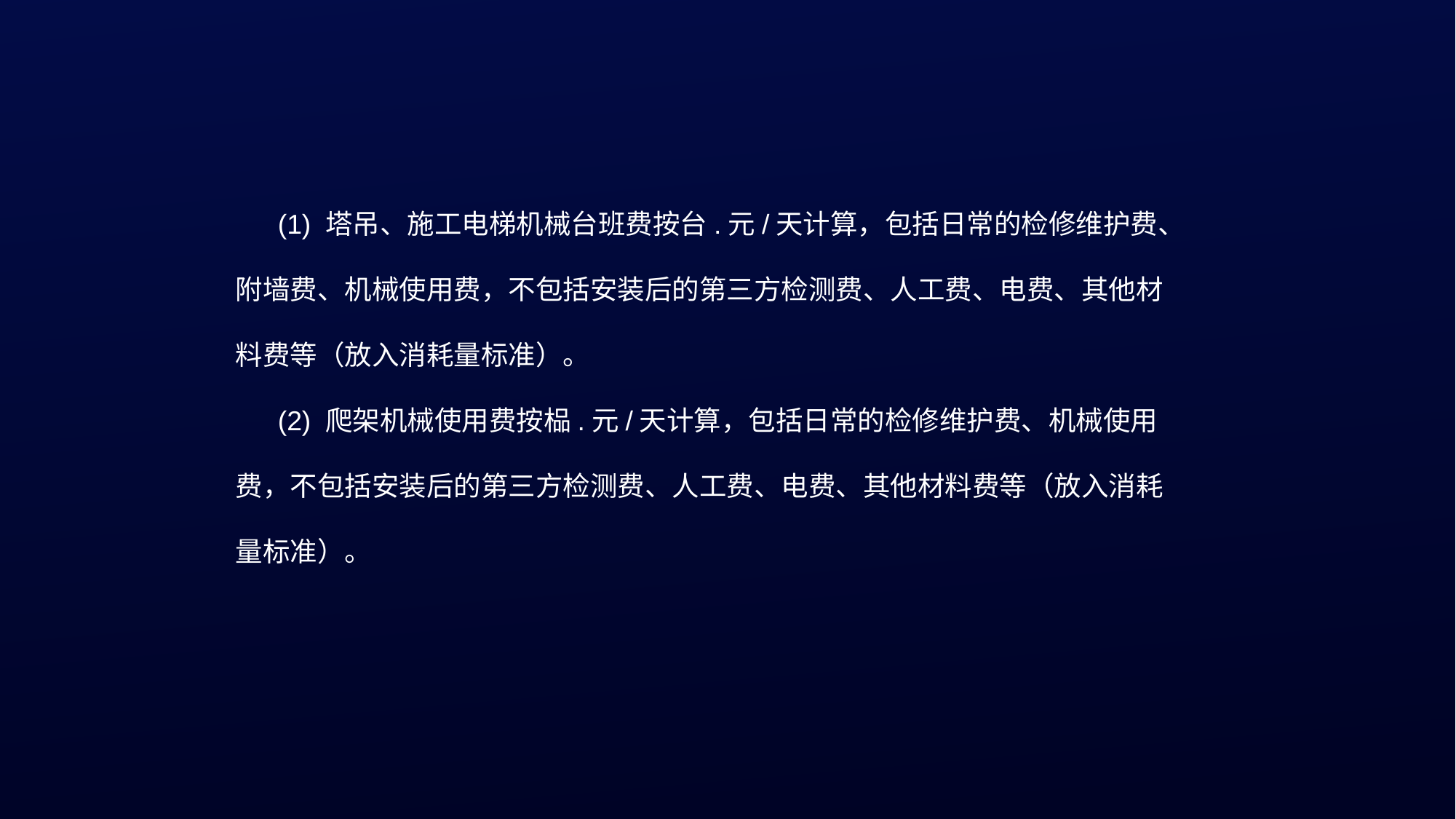

(1) 塔吊、施工电梯机械台班费按台.元/天计算，包括日常的检修维护费、附墙费、机械使用费，不包括安装后的第三方检测费、人工费、电费、其他材料费等（放入消耗量标准）。
(2) 爬架机械使用费按榀.元/天计算，包括日常的检修维护费、机械使用费，不包括安装后的第三方检测费、人工费、电费、其他材料费等（放入消耗量标准）。